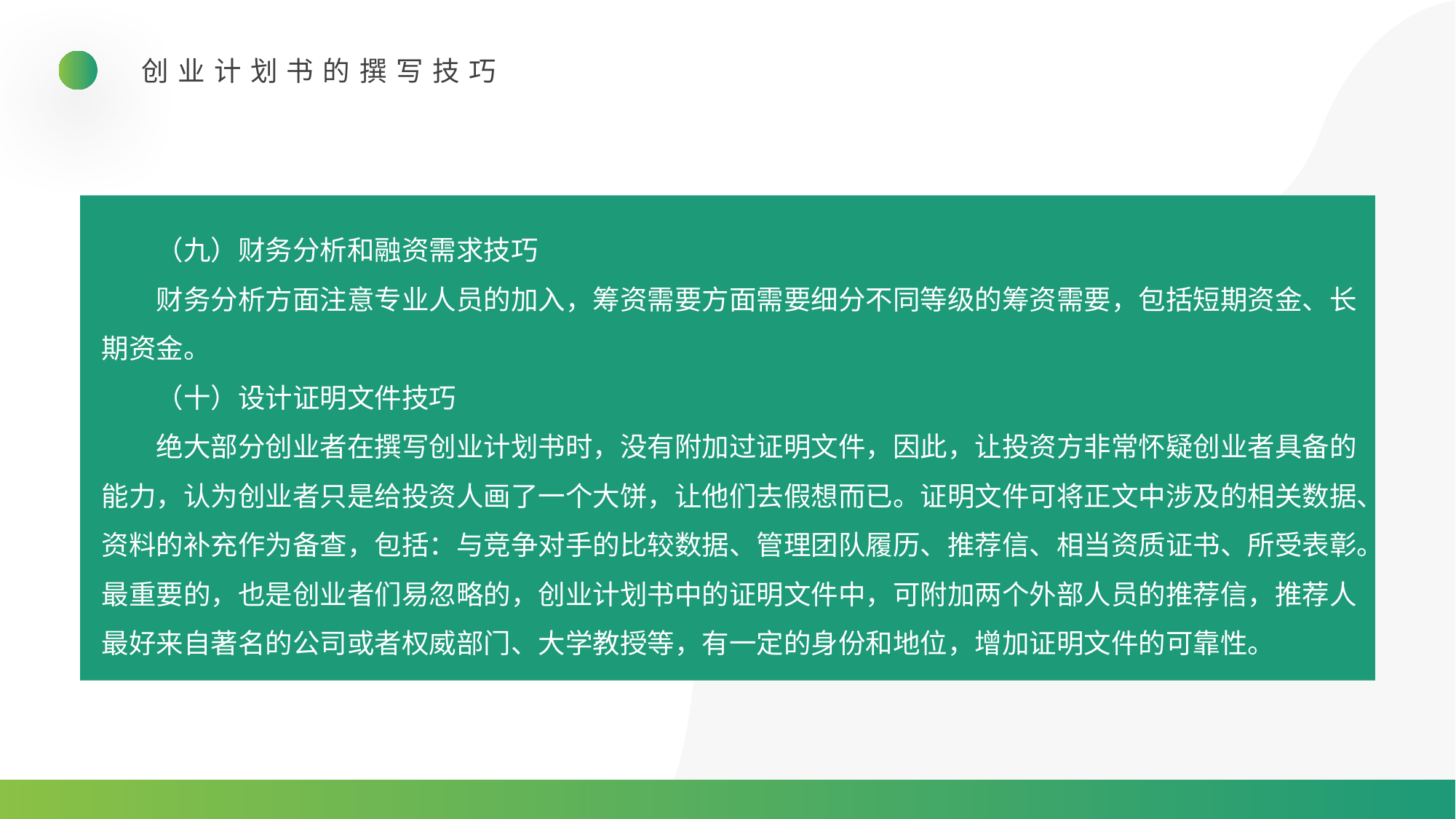

创业计划书的撰写技巧
（九）财务分析和融资需求技巧
财务分析方面注意专业人员的加入，筹资需要方面需要细分不同等级的筹资需要，包括短期资金、长期资金。
（十）设计证明文件技巧
绝大部分创业者在撰写创业计划书时，没有附加过证明文件，因此，让投资方非常怀疑创业者具备的能力，认为创业者只是给投资人画了一个大饼，让他们去假想而已。证明文件可将正文中涉及的相关数据、资料的补充作为备查，包括：与竞争对手的比较数据、管理团队履历、推荐信、相当资质证书、所受表彰。最重要的，也是创业者们易忽略的，创业计划书中的证明文件中，可附加两个外部人员的推荐信，推荐人最好来自著名的公司或者权威部门、大学教授等，有一定的身份和地位，增加证明文件的可靠性。